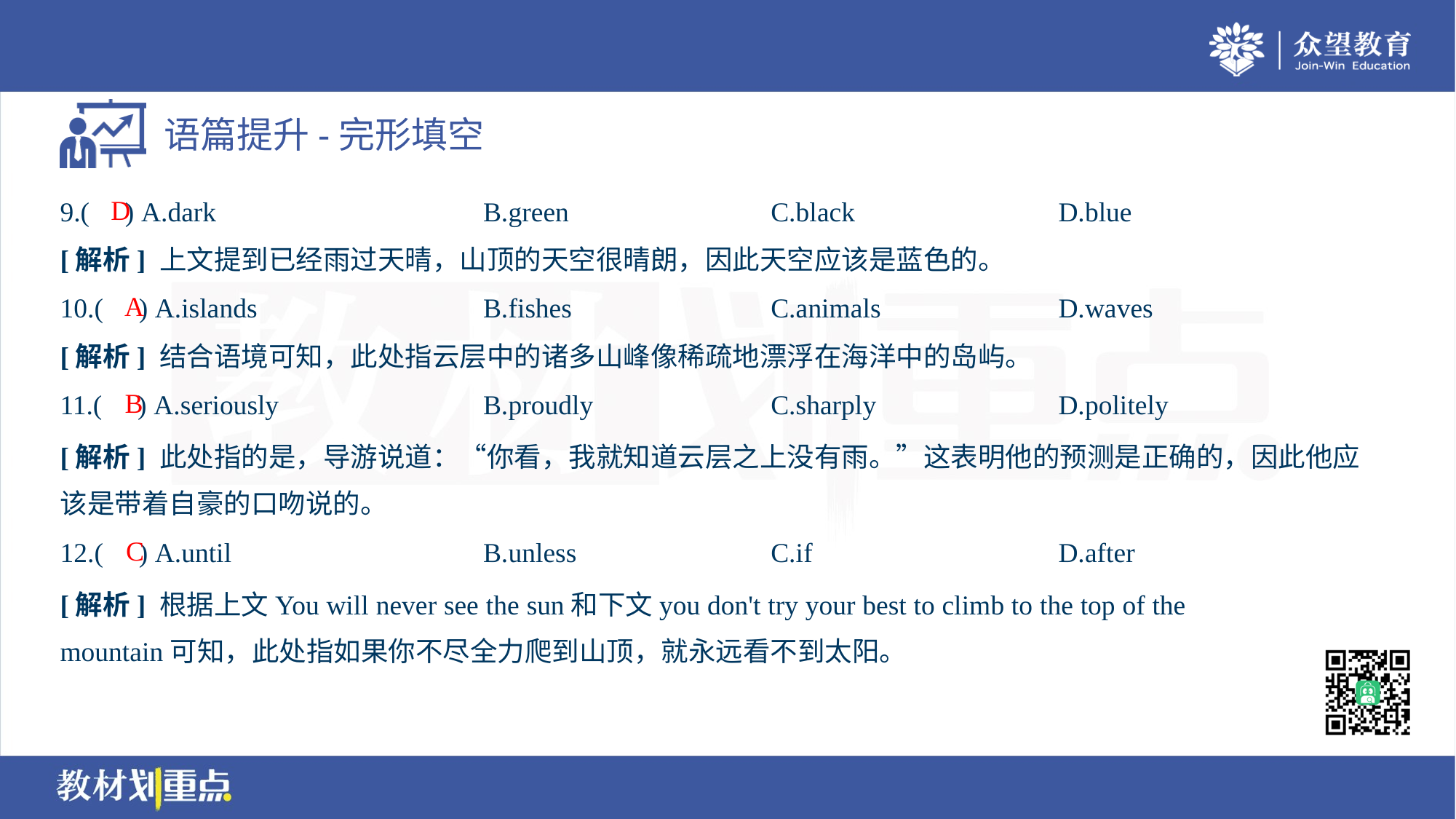

D
9.(     ) A.dark	B.green	C.black	D.blue
[解析] 上文提到已经雨过天晴，山顶的天空很晴朗，因此天空应该是蓝色的。
A
10.(     ) A.islands	B.fishes	C.animals	D.waves
[解析] 结合语境可知，此处指云层中的诸多山峰像稀疏地漂浮在海洋中的岛屿。
B
11.(     ) A.seriously	B.proudly	C.sharply	D.politely
[解析] 此处指的是，导游说道：“你看，我就知道云层之上没有雨。”这表明他的预测是正确的，因此他应
该是带着自豪的口吻说的。
C
12.(     ) A.until	B.unless	C.if	D.after
[解析] 根据上文You will never see the sun和下文you don't try your best to climb to the top of the
mountain可知，此处指如果你不尽全力爬到山顶，就永远看不到太阳。